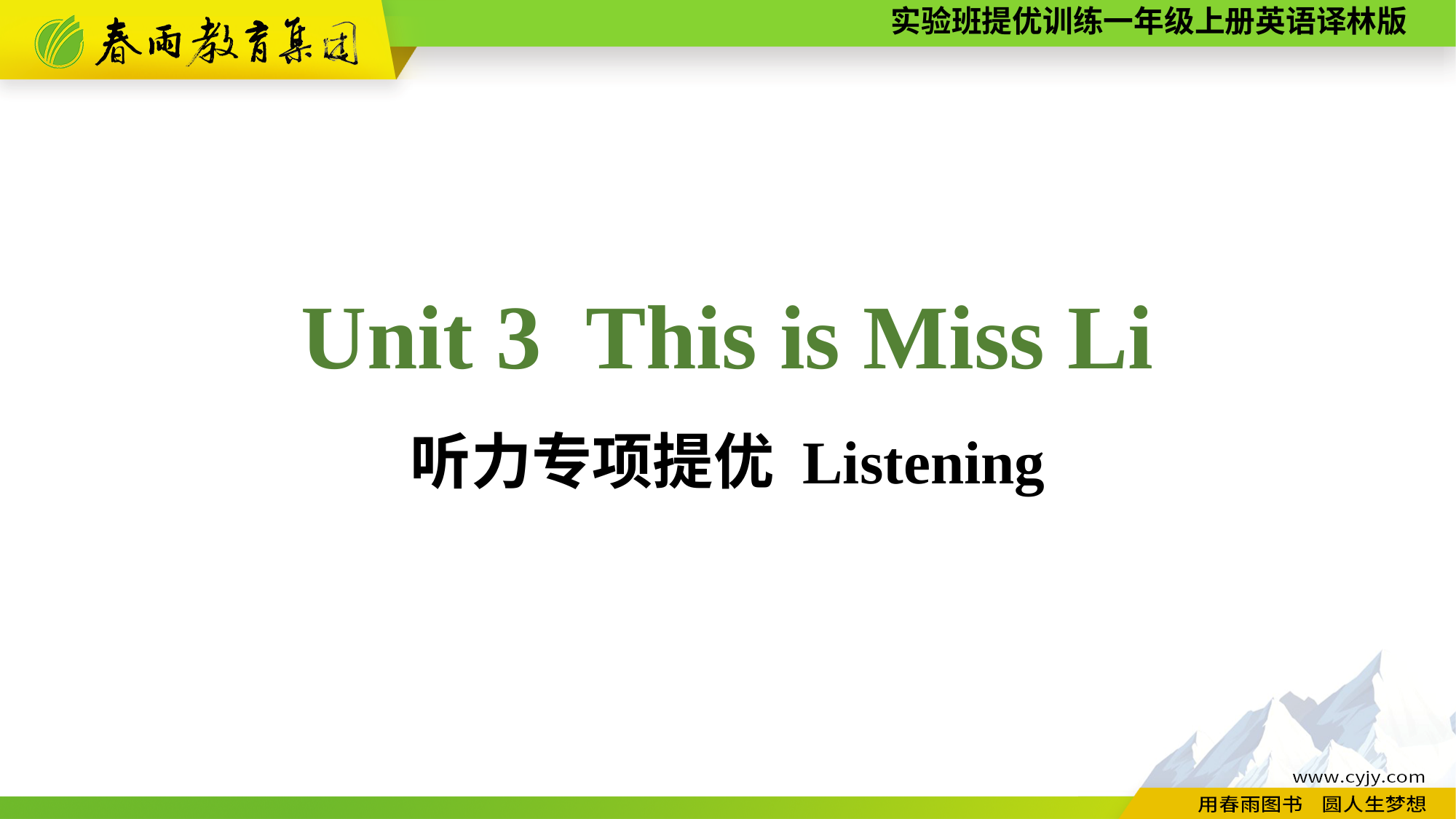

Unit 3  This is Miss Li
听力专项提优 Listening